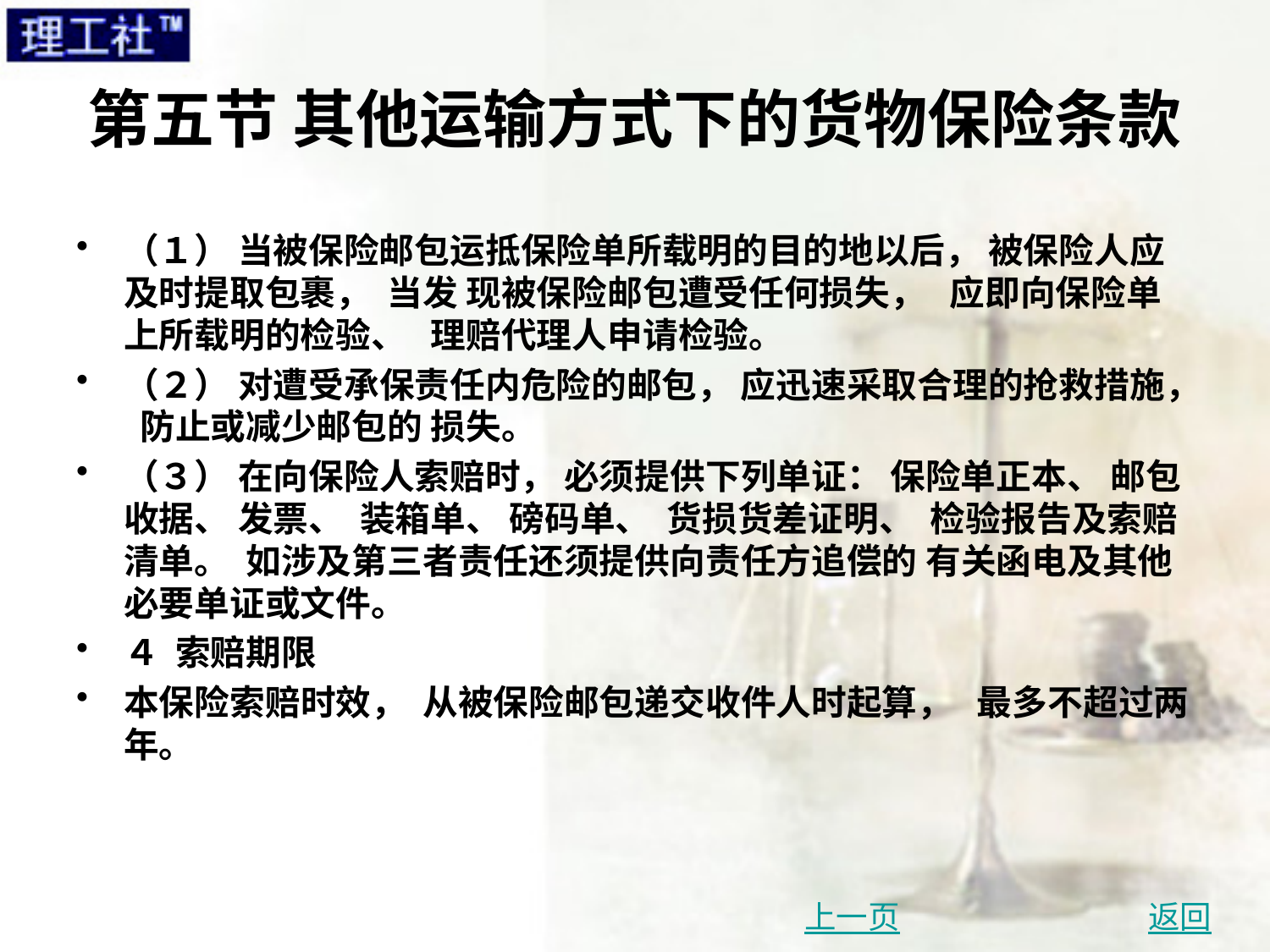

# 第五节 其他运输方式下的货物保险条款
（１） 当被保险邮包运抵保险单所载明的目的地以后， 被保险人应及时提取包裹，  当发 现被保险邮包遭受任何损失，   应即向保险单上所载明的检验、   理赔代理人申请检验。
（２） 对遭受承保责任内危险的邮包， 应迅速采取合理的抢救措施，  防止或减少邮包的 损失。
（３） 在向保险人索赔时， 必须提供下列单证： 保险单正本、 邮包收据、 发票、  装箱单、 磅码单、  货损货差证明、  检验报告及索赔清单。  如涉及第三者责任还须提供向责任方追偿的 有关函电及其他必要单证或文件。
４  索赔期限
本保险索赔时效，  从被保险邮包递交收件人时起算，   最多不超过两年。
上一页
返回